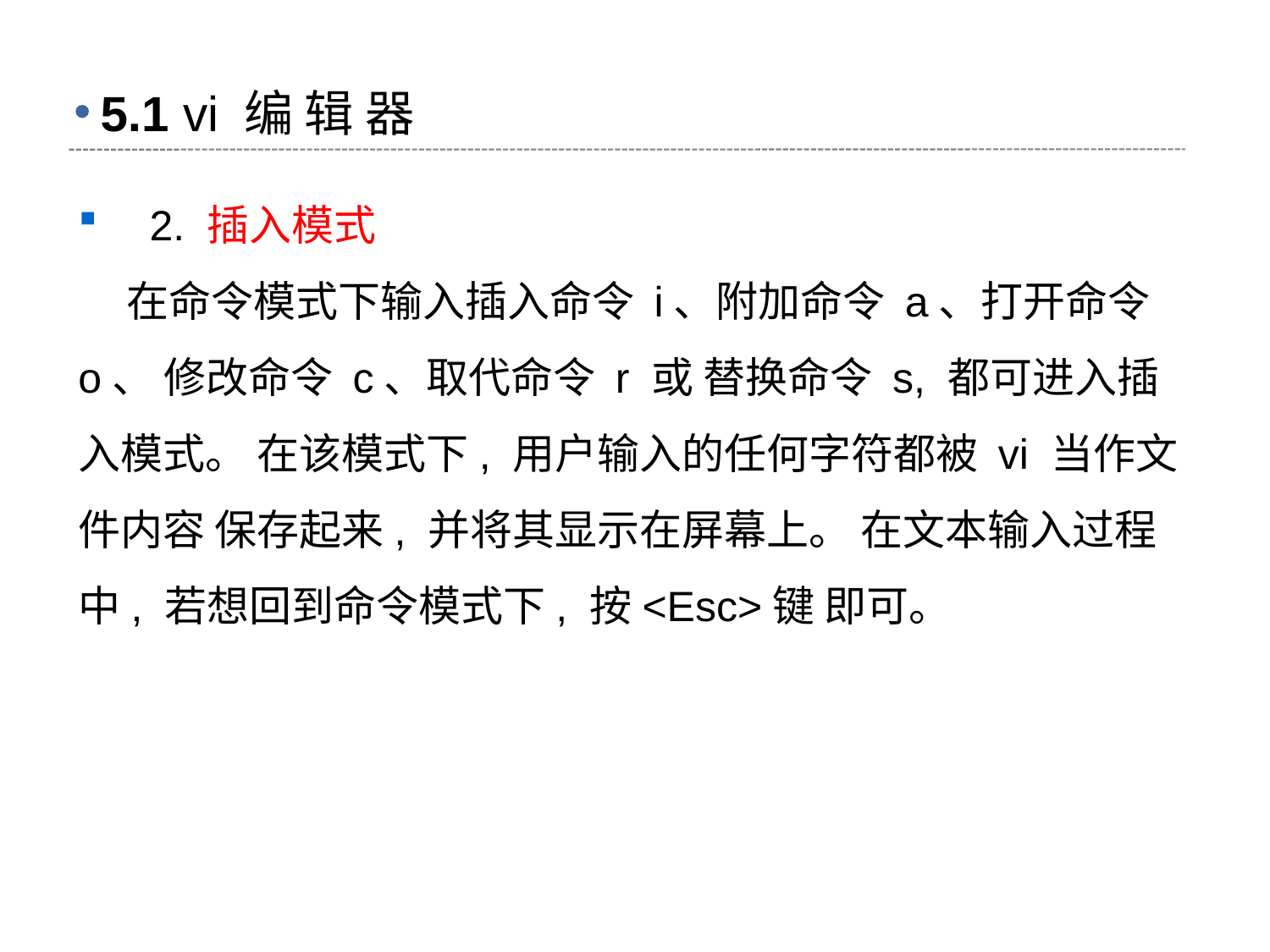

# 5.1 vi 编 辑 器
  2. 插入模式
    在命令模式下输入插入命令 i、附加命令 a、打开命令 o、 修改命令 c、取代命令 r 或 替换命令 s, 都可进入插入模式。 在该模式下, 用户输入的任何字符都被 vi 当作文件内容 保存起来, 并将其显示在屏幕上。 在文本输入过程中, 若想回到命令模式下, 按<Esc>键 即可。